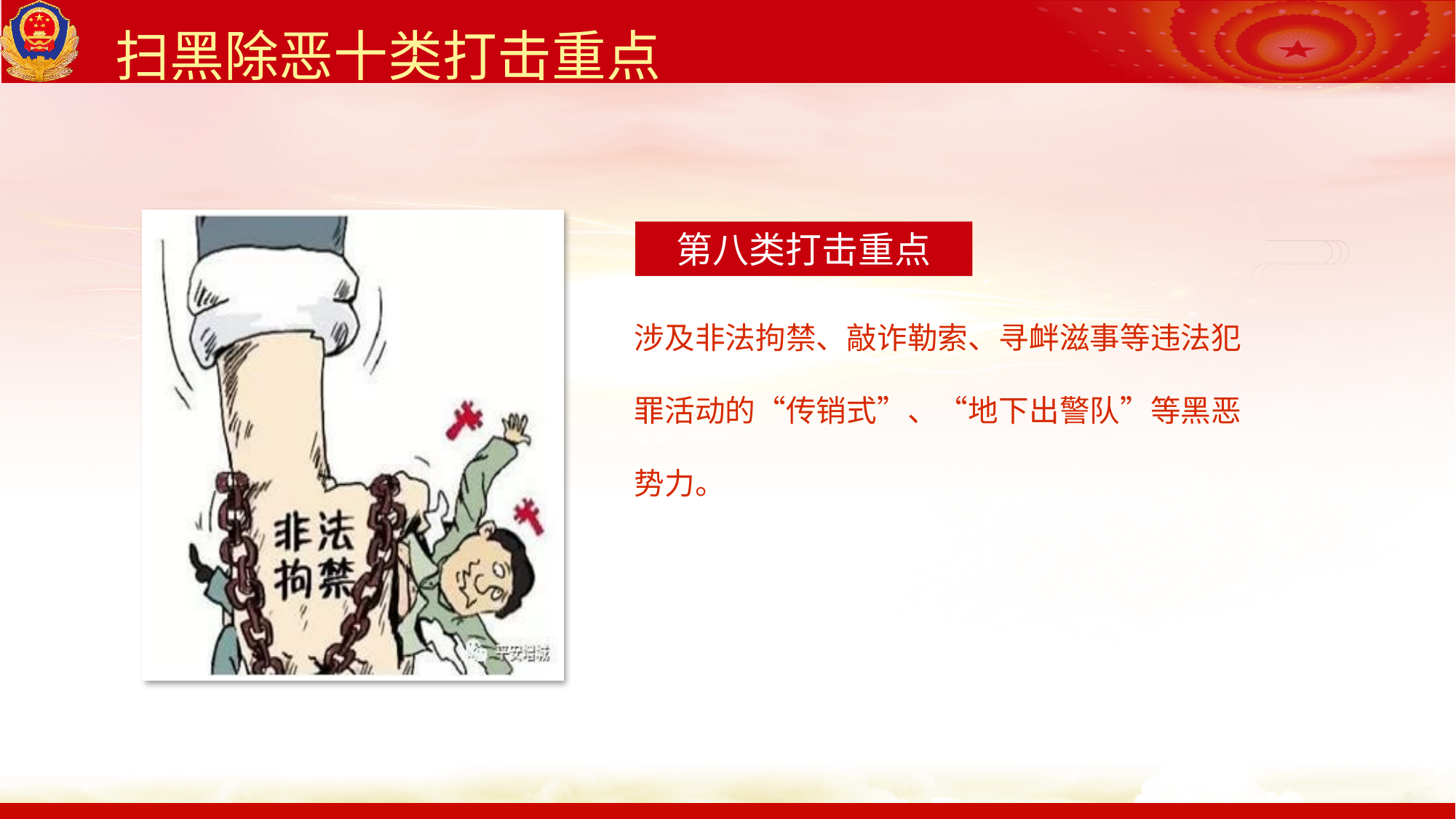

扫黑除恶十类打击重点

第八类打击重点
涉及非法拘禁、敲诈勒索、寻衅滋事等违法犯罪活动的“传销式”、“地下出警队”等黑恶势力。